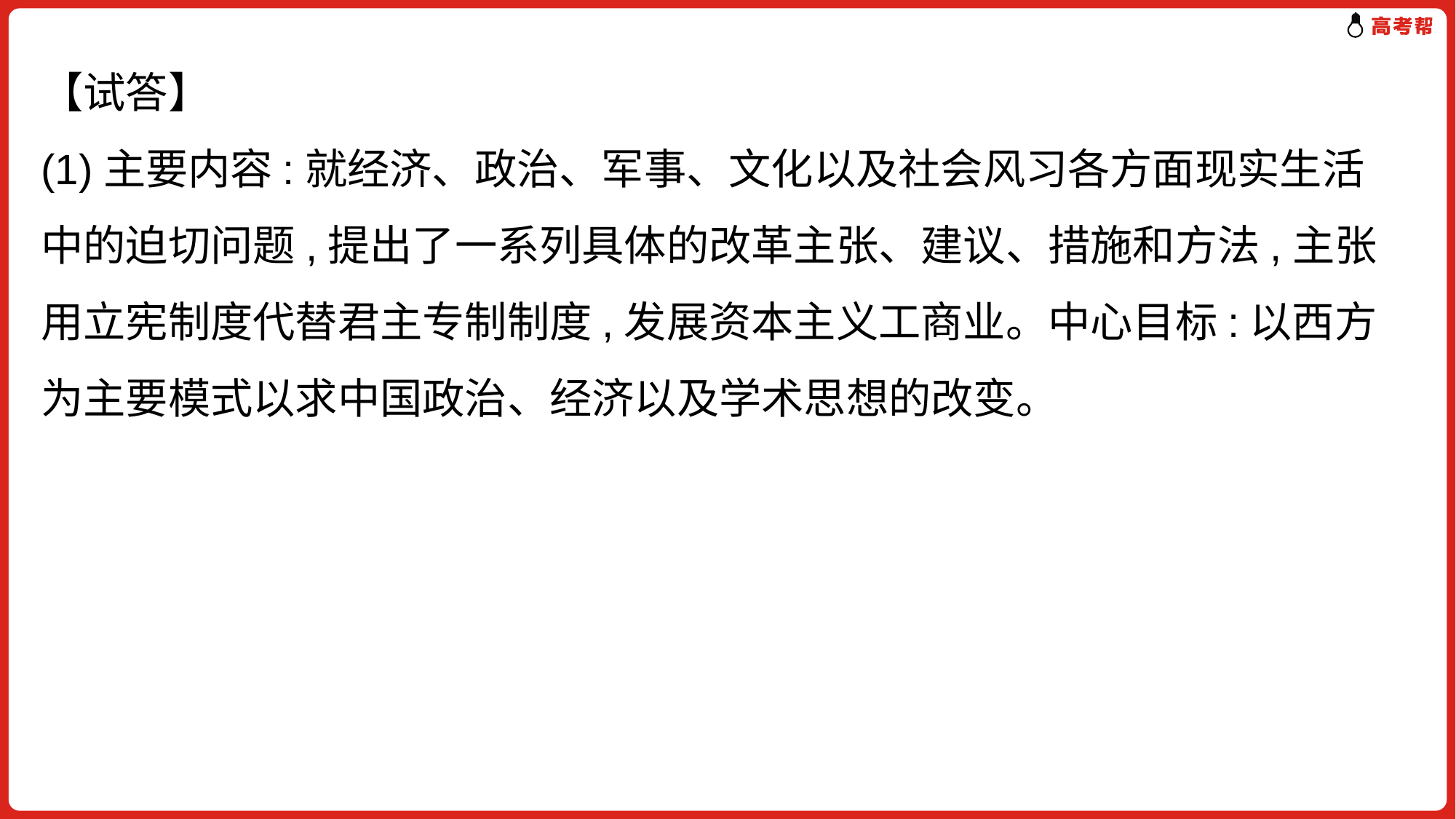

# 【试答】 (1)主要内容:就经济、政治、军事、文化以及社会风习各方面现实生活中的迫切问题,提出了一系列具体的改革主张、建议、措施和方法,主张用立宪制度代替君主专制制度,发展资本主义工商业。中心目标:以西方为主要模式以求中国政治、经济以及学术思想的改变。